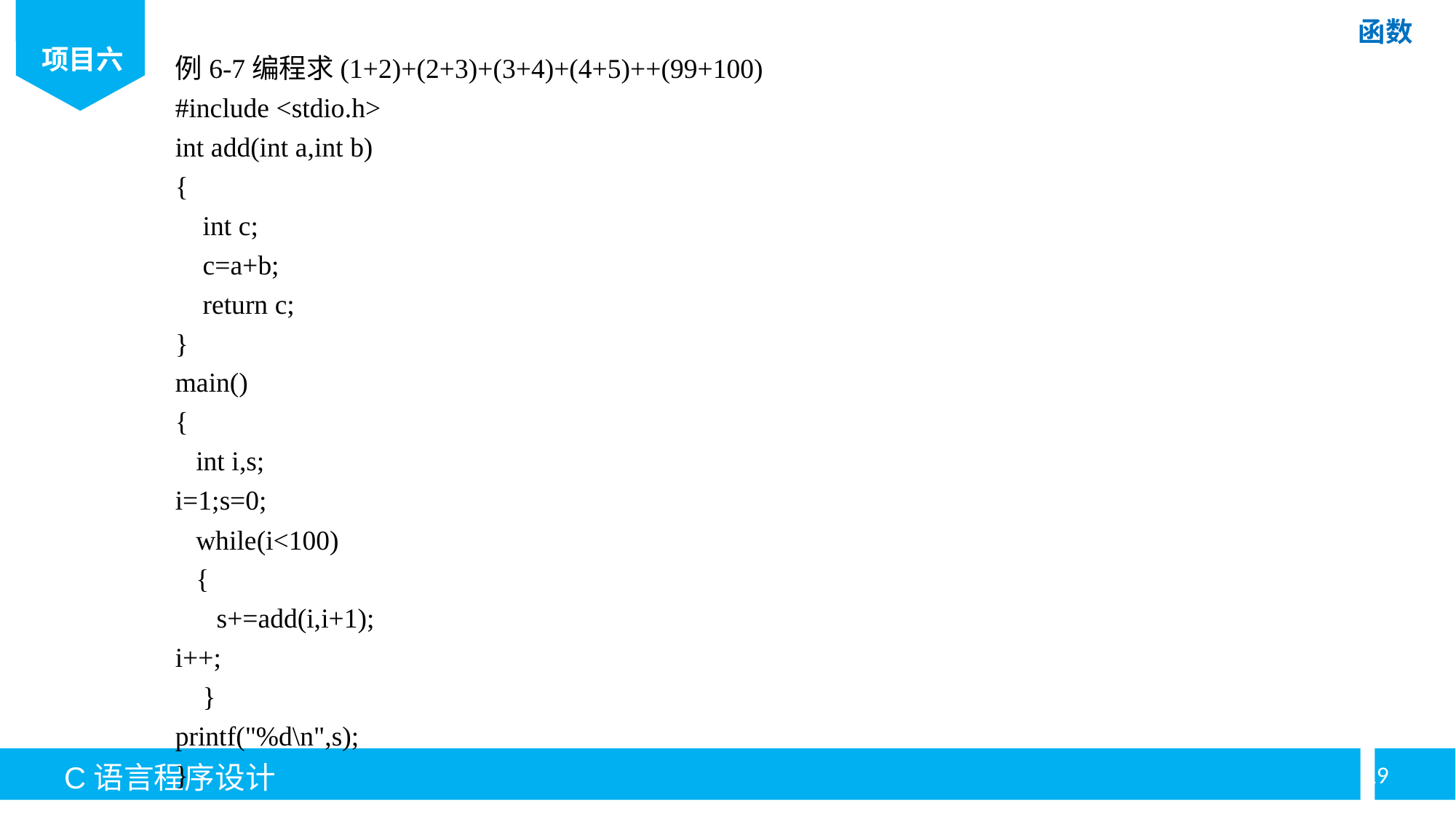

例6-7编程求(1+2)+(2+3)+(3+4)+(4+5)++(99+100)
#include <stdio.h>
int add(int a,int b)
{
    int c;
    c=a+b;
    return c;
}
main()
{
   int i,s;
i=1;s=0;
   while(i<100)
   {
      s+=add(i,i+1);
i++;
    }
printf("%d\n",s);
}